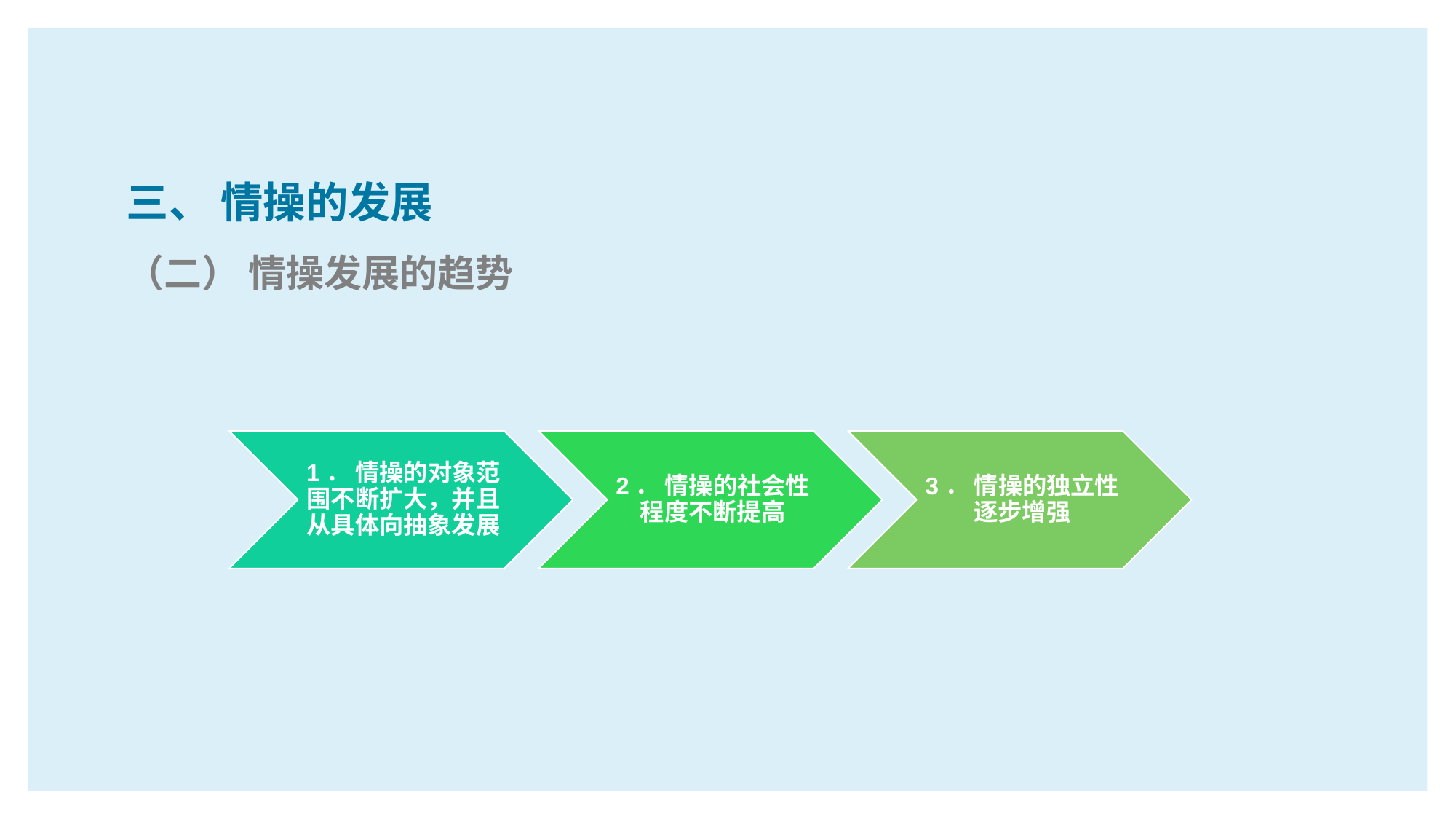

三、 情操的发展
（二） 情操发展的趋势
1． 情操的对象范围不断扩大，并且从具体向抽象发展
2． 情操的社会性程度不断提高
3． 情操的独立性逐步增强